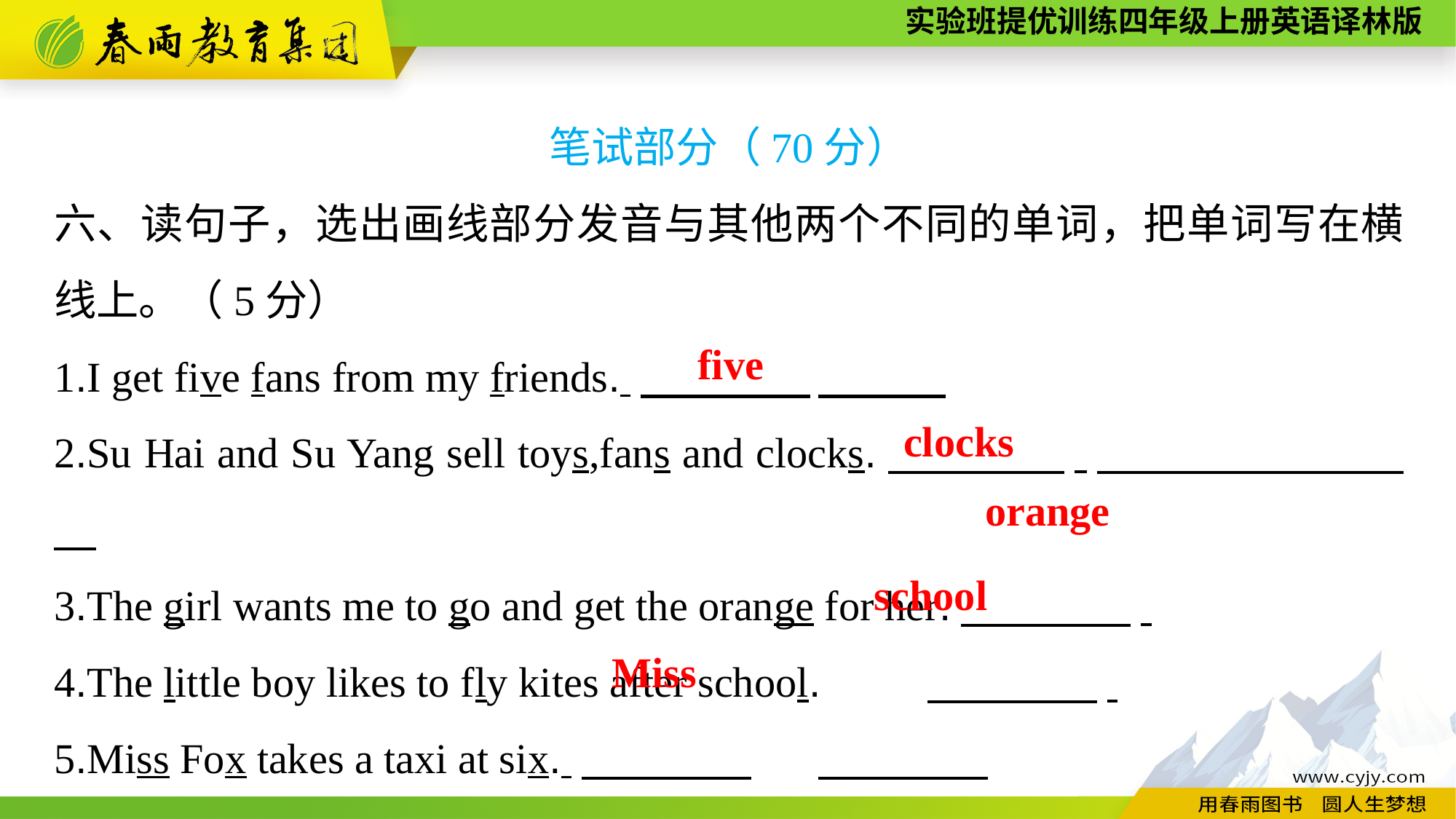

笔试部分（70分）
六、读句子，选出画线部分发音与其他两个不同的单词，把单词写在横线上。（5分）
1.I get five fans from my friends.
2.Su Hai and Su Yang sell toys,fans and clocks.　　　　.
3.The girl wants me to go and get the orange for her.　　　　.
4.The little boy likes to fly kites after school.	　　　　.
5.Miss Fox takes a taxi at six.
 five
clocks
orange
school
Miss